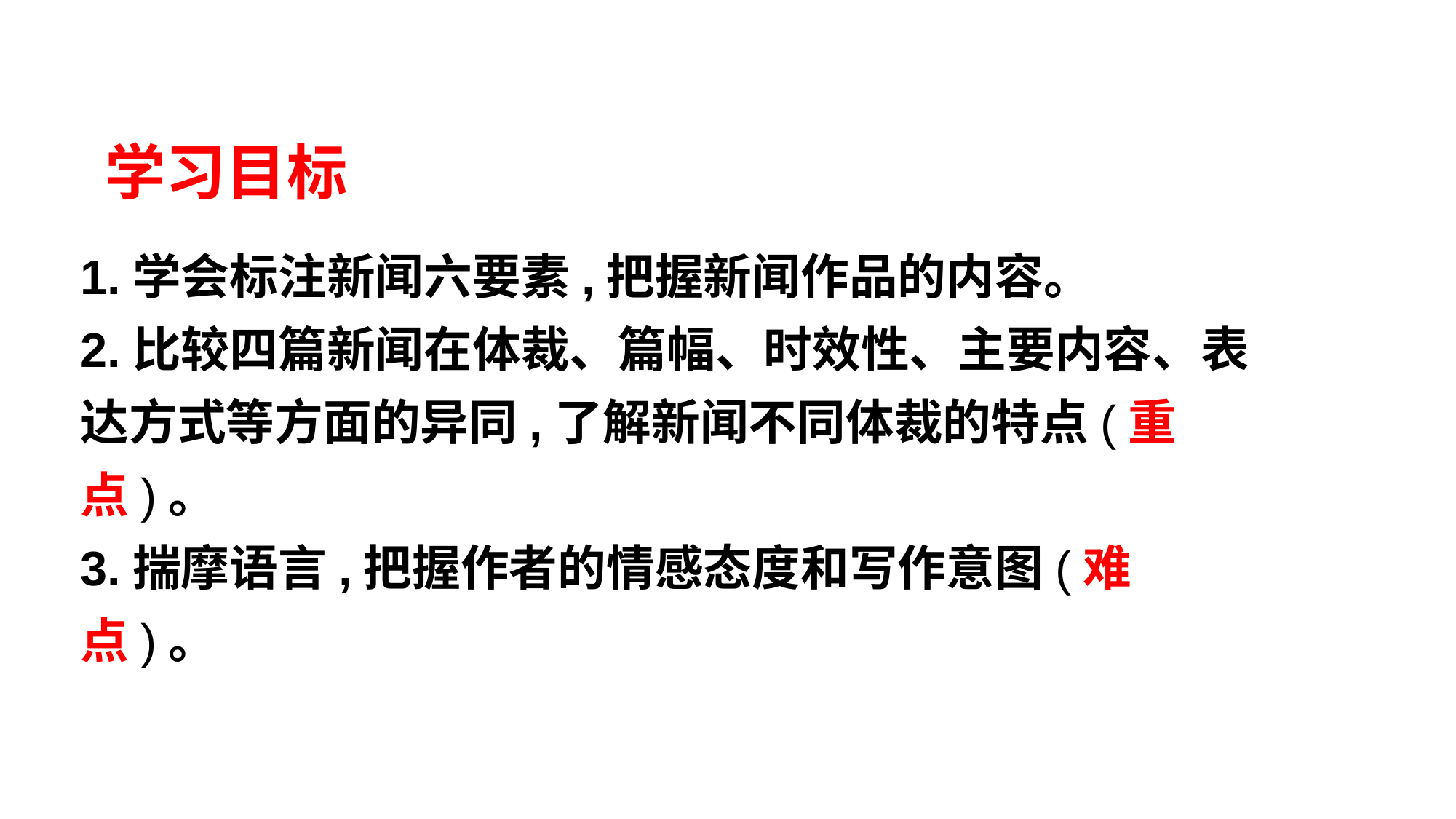

学习目标
1.学会标注新闻六要素,把握新闻作品的内容。
2.比较四篇新闻在体裁、篇幅、时效性、主要内容、表达方式等方面的异同,了解新闻不同体裁的特点(重点)。
3.揣摩语言,把握作者的情感态度和写作意图(难点)。